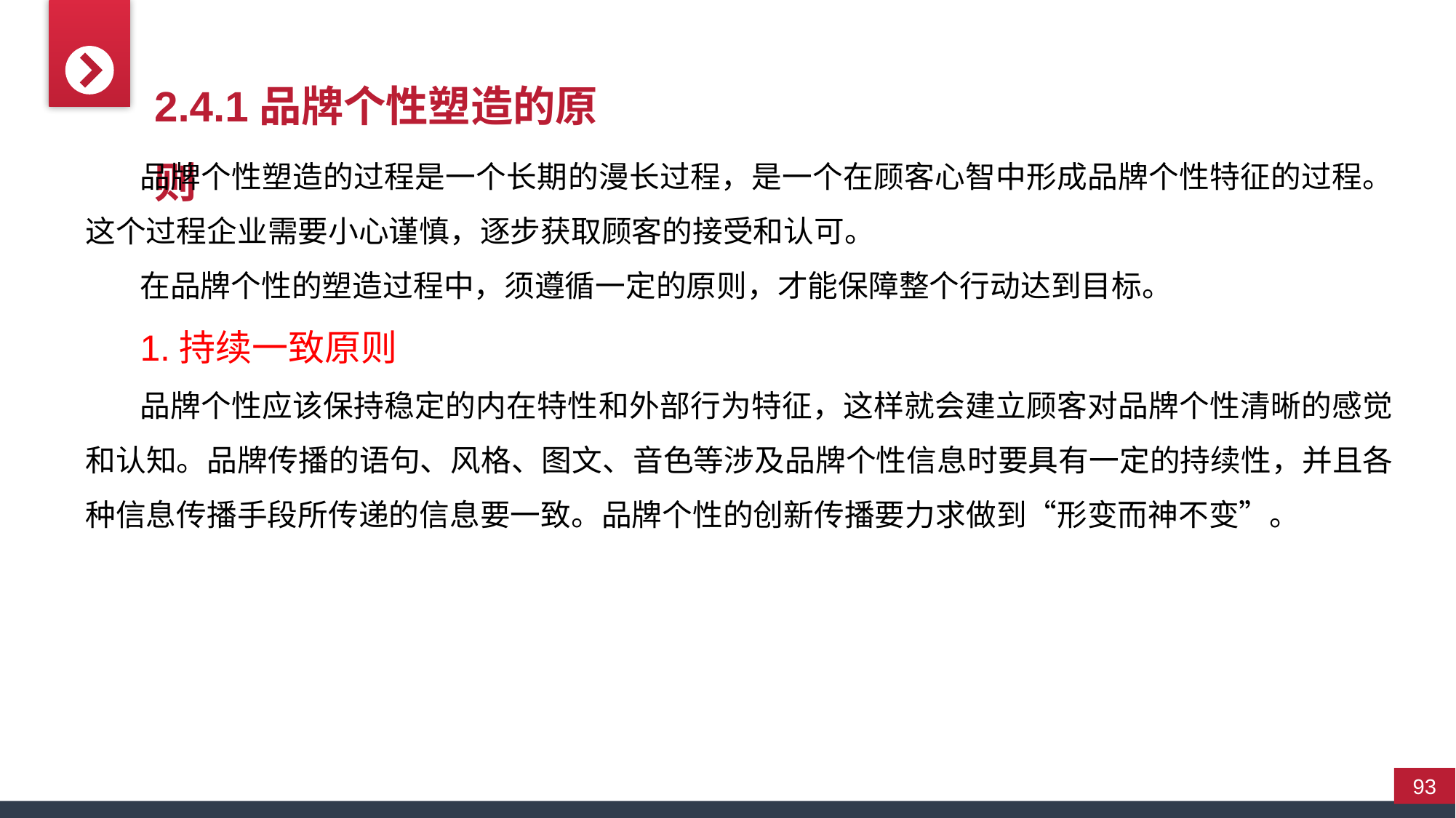

2.4.1品牌个性塑造的原则
品牌个性塑造的过程是一个长期的漫长过程，是一个在顾客心智中形成品牌个性特征的过程。这个过程企业需要小心谨慎，逐步获取顾客的接受和认可。
在品牌个性的塑造过程中，须遵循一定的原则，才能保障整个行动达到目标。
1.持续一致原则
品牌个性应该保持稳定的内在特性和外部行为特征，这样就会建立顾客对品牌个性清晰的感觉和认知。品牌传播的语句、风格、图文、音色等涉及品牌个性信息时要具有一定的持续性，并且各种信息传播手段所传递的信息要一致。品牌个性的创新传播要力求做到“形变而神不变”。